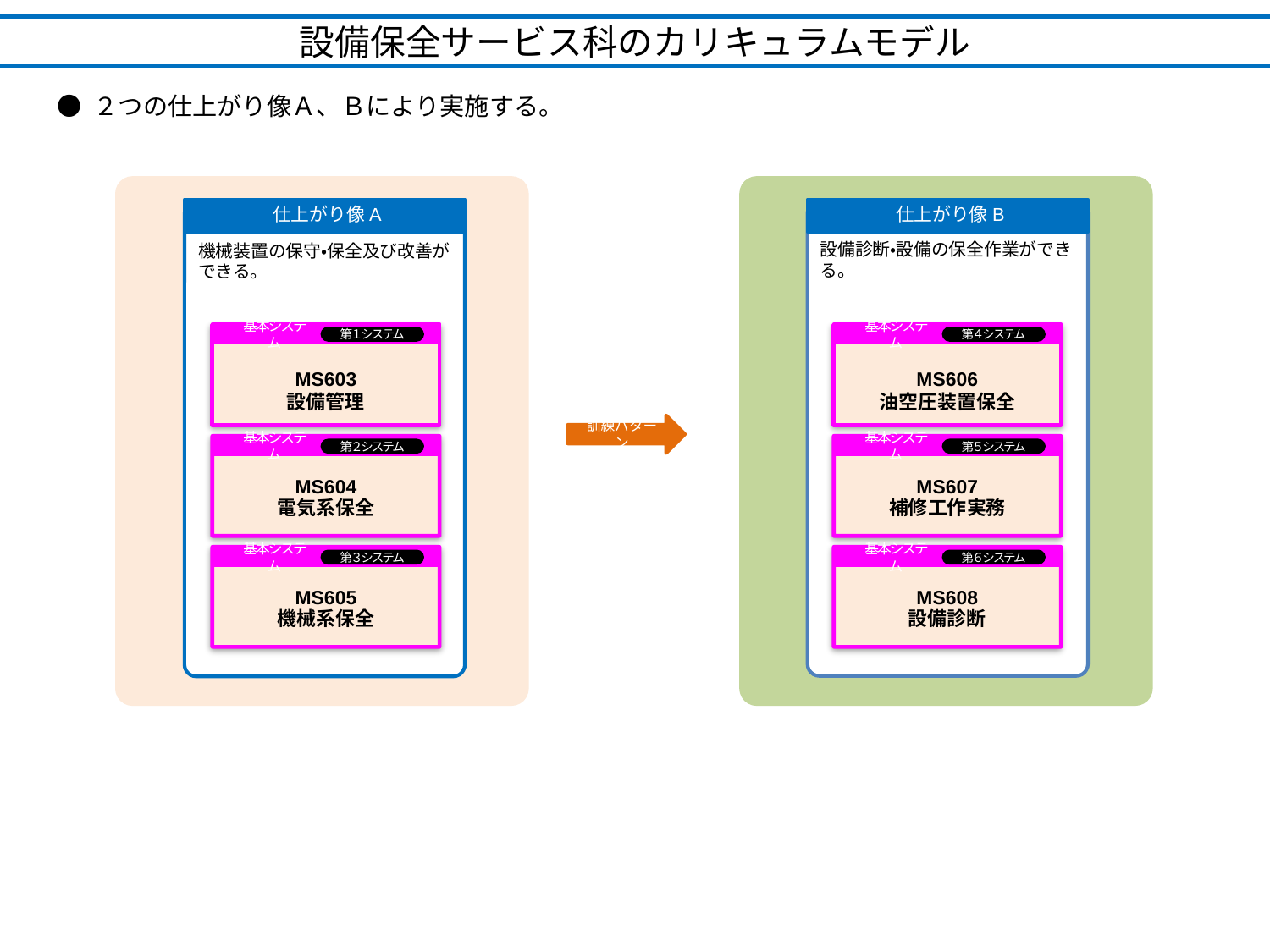

設備保全サービス科のカリキュラムモデル
● ２つの仕上がり像Ａ、Ｂにより実施する。

仕上がり像A

機械装置の保守・保全及び改善ができる。
仕上がり像B

仕上がり像Ａ
機械図面を理解し、３次元ＣＡＤによる製品のモデリングができる。
設備診断・設備の保全作業ができる。

基本システム

MS606
油空圧装置保全

MS607
補修工作実務
第４システム

基本システム
第５システム
基本システム

MS603
設備管理
第１システム

MS409
機械製図及びＣＡＤ基本
第１システム
第４システム
訓練パターン

MS604
電気系保全

基本システム
第２システム
基本ｼｽﾃﾑ
基本ｼｽﾃﾑ
第２システム
第５システム

MS605
機械系保全

MS608
設備診断

基本システム
基本システム
第３システム
第６システム
基本ｼｽﾃﾑ
基本ｼｽﾃﾑ
第２システム
第２システム